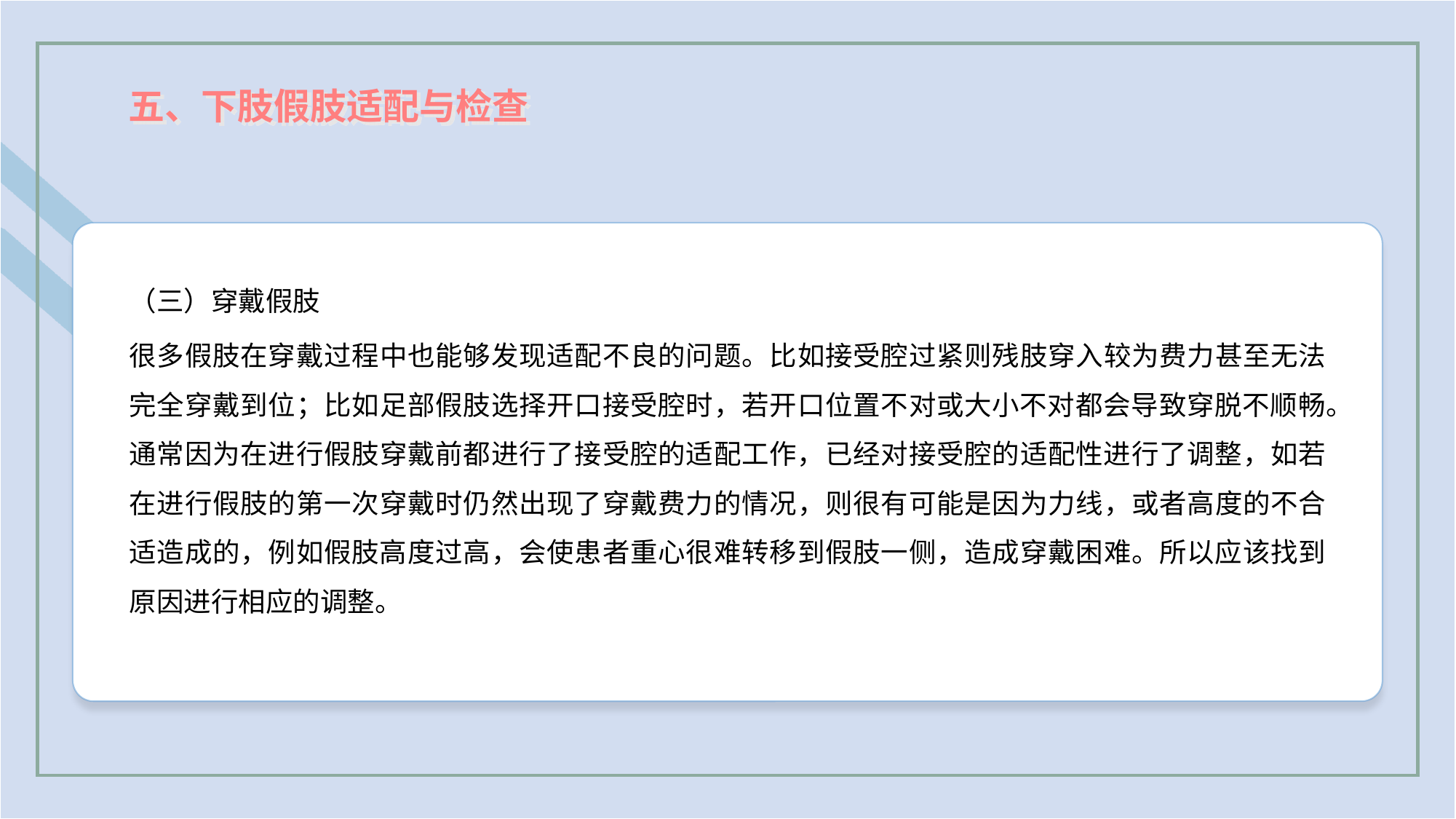

五、下肢假肢适配与检查

（三）穿戴假肢
很多假肢在穿戴过程中也能够发现适配不良的问题。比如接受腔过紧则残肢穿入较为费力甚至无法完全穿戴到位；比如足部假肢选择开口接受腔时，若开口位置不对或大小不对都会导致穿脱不顺畅。通常因为在进行假肢穿戴前都进行了接受腔的适配工作，已经对接受腔的适配性进行了调整，如若在进行假肢的第一次穿戴时仍然出现了穿戴费力的情况，则很有可能是因为力线，或者高度的不合适造成的，例如假肢高度过高，会使患者重心很难转移到假肢一侧，造成穿戴困难。所以应该找到原因进行相应的调整。